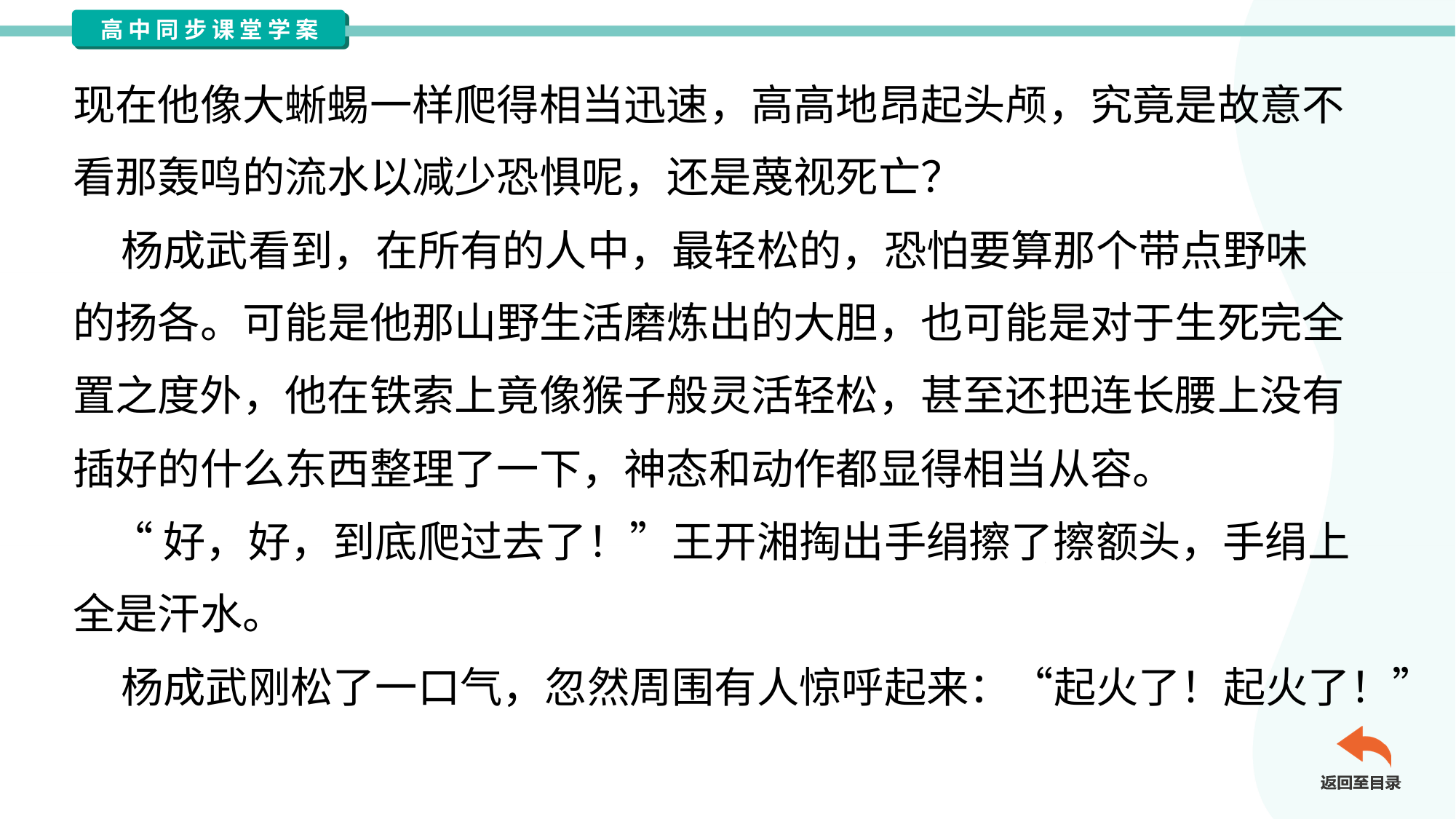

现在他像大蜥蜴一样爬得相当迅速，高高地昂起头颅，究竟是故意不
看那轰鸣的流水以减少恐惧呢，还是蔑视死亡？
    杨成武看到，在所有的人中，最轻松的，恐怕要算那个带点野味
的扬各。可能是他那山野生活磨炼出的大胆，也可能是对于生死完全
置之度外，他在铁索上竟像猴子般灵活轻松，甚至还把连长腰上没有
插好的什么东西整理了一下，神态和动作都显得相当从容。
    “好，好，到底爬过去了！”王开湘掏出手绢擦了擦额头，手绢上
全是汗水。
    杨成武刚松了一口气，忽然周围有人惊呼起来：“起火了！起火了！”